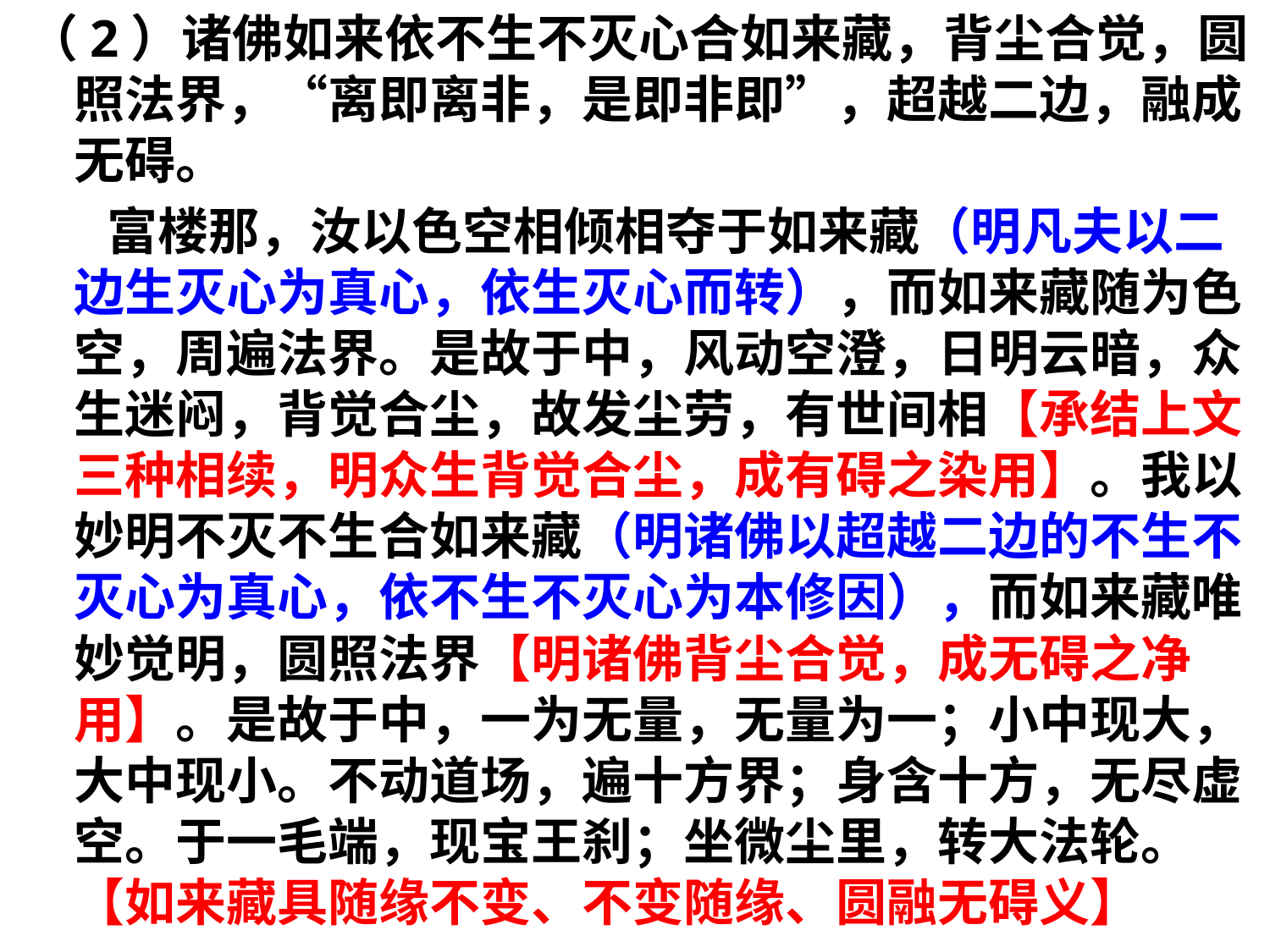

（2）诸佛如来依不生不灭心合如来藏，背尘合觉，圆照法界，“离即离非，是即非即”，超越二边，融成无碍。
      富楼那，汝以色空相倾相夺于如来藏（明凡夫以二边生灭心为真心，依生灭心而转），而如来藏随为色空，周遍法界。是故于中，风动空澄，日明云暗，众生迷闷，背觉合尘，故发尘劳，有世间相【承结上文三种相续，明众生背觉合尘，成有碍之染用】。我以妙明不灭不生合如来藏（明诸佛以超越二边的不生不灭心为真心，依不生不灭心为本修因），而如来藏唯妙觉明，圆照法界【明诸佛背尘合觉，成无碍之净用】。是故于中，一为无量，无量为一；小中现大，大中现小。不动道场，遍十方界；身含十方，无尽虚空。于一毛端，现宝王刹；坐微尘里，转大法轮。【如来藏具随缘不变、不变随缘、圆融无碍义】